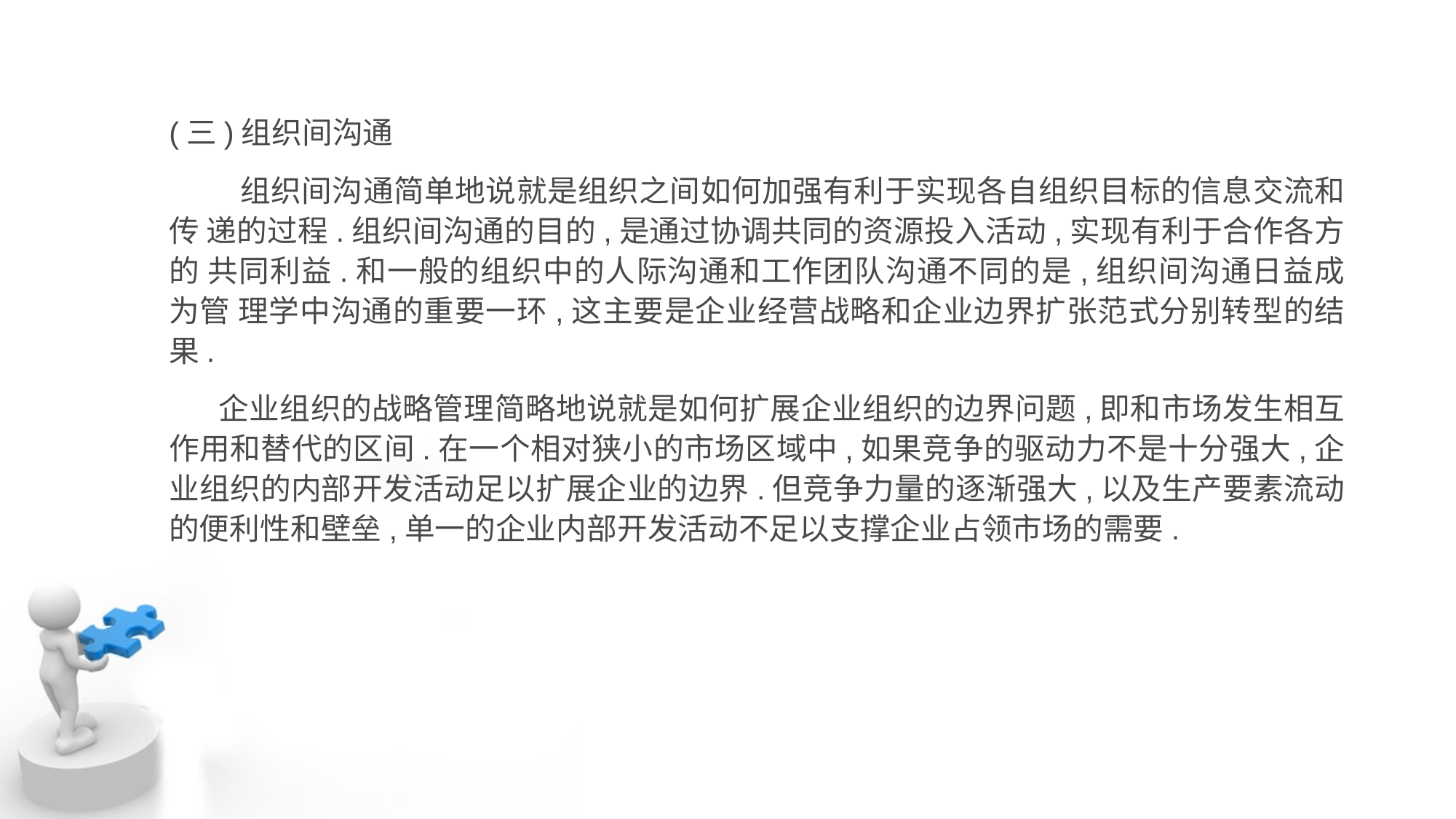

(三)组织间沟通
         组织间沟通简单地说就是组织之间如何加强有利于实现各自组织目标的信息交流和传 递的过程.组织间沟通的目的,是通过协调共同的资源投入活动,实现有利于合作各方的 共同利益.和一般的组织中的人际沟通和工作团队沟通不同的是,组织间沟通日益成为管 理学中沟通的重要一环,这主要是企业经营战略和企业边界扩张范式分别转型的结果.
      企业组织的战略管理简略地说就是如何扩展企业组织的边界问题,即和市场发生相互 作用和替代的区间.在一个相对狭小的市场区域中,如果竞争的驱动力不是十分强大,企 业组织的内部开发活动足以扩展企业的边界.但竞争力量的逐渐强大,以及生产要素流动 的便利性和壁垒,单一的企业内部开发活动不足以支撑企业占领市场的需要.